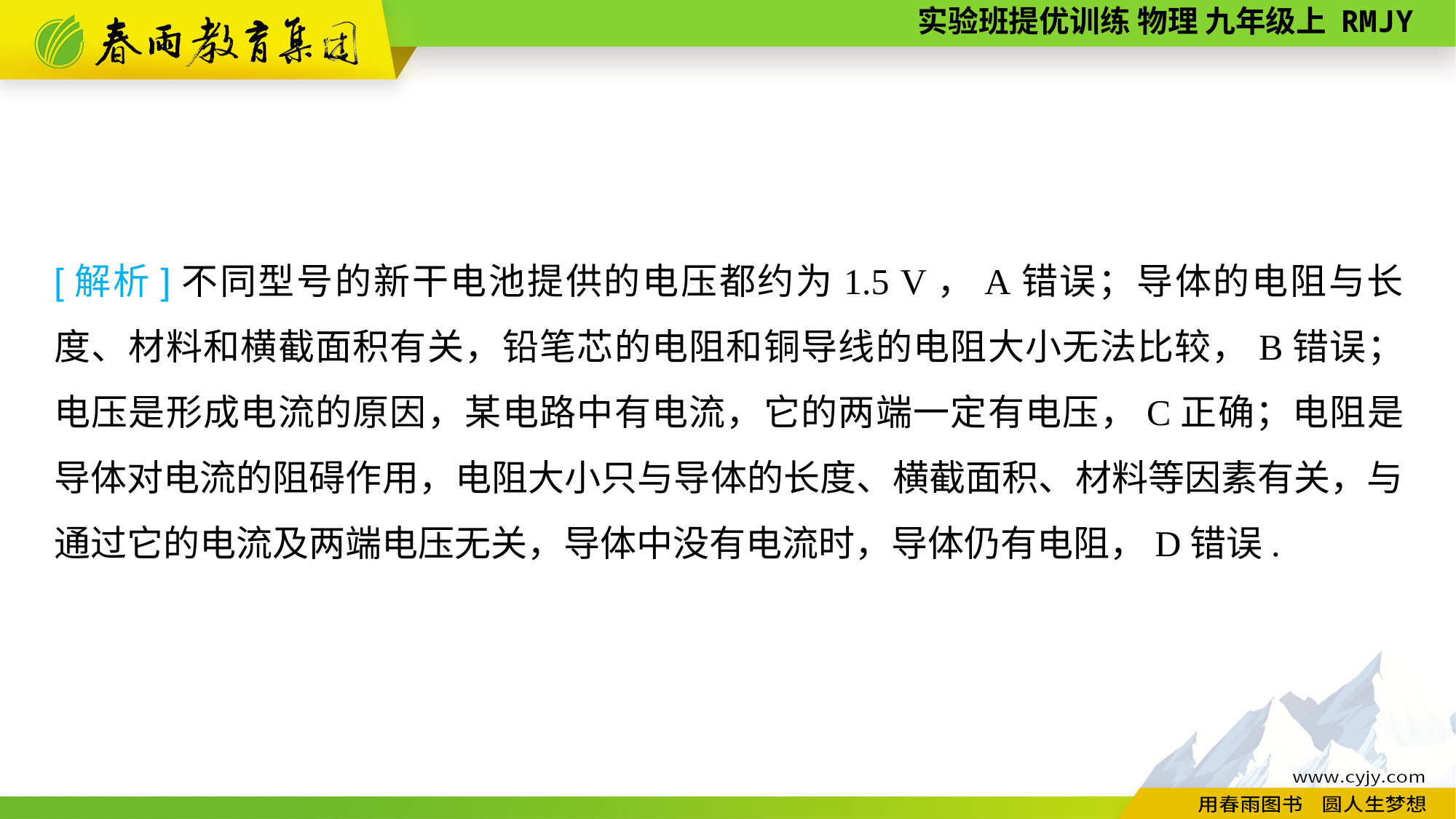

[解析]不同型号的新干电池提供的电压都约为1.5 V，A错误；导体的电阻与长度、材料和横截面积有关，铅笔芯的电阻和铜导线的电阻大小无法比较，B错误；电压是形成电流的原因，某电路中有电流，它的两端一定有电压，C正确；电阻是导体对电流的阻碍作用，电阻大小只与导体的长度、横截面积、材料等因素有关，与通过它的电流及两端电压无关，导体中没有电流时，导体仍有电阻，D错误.